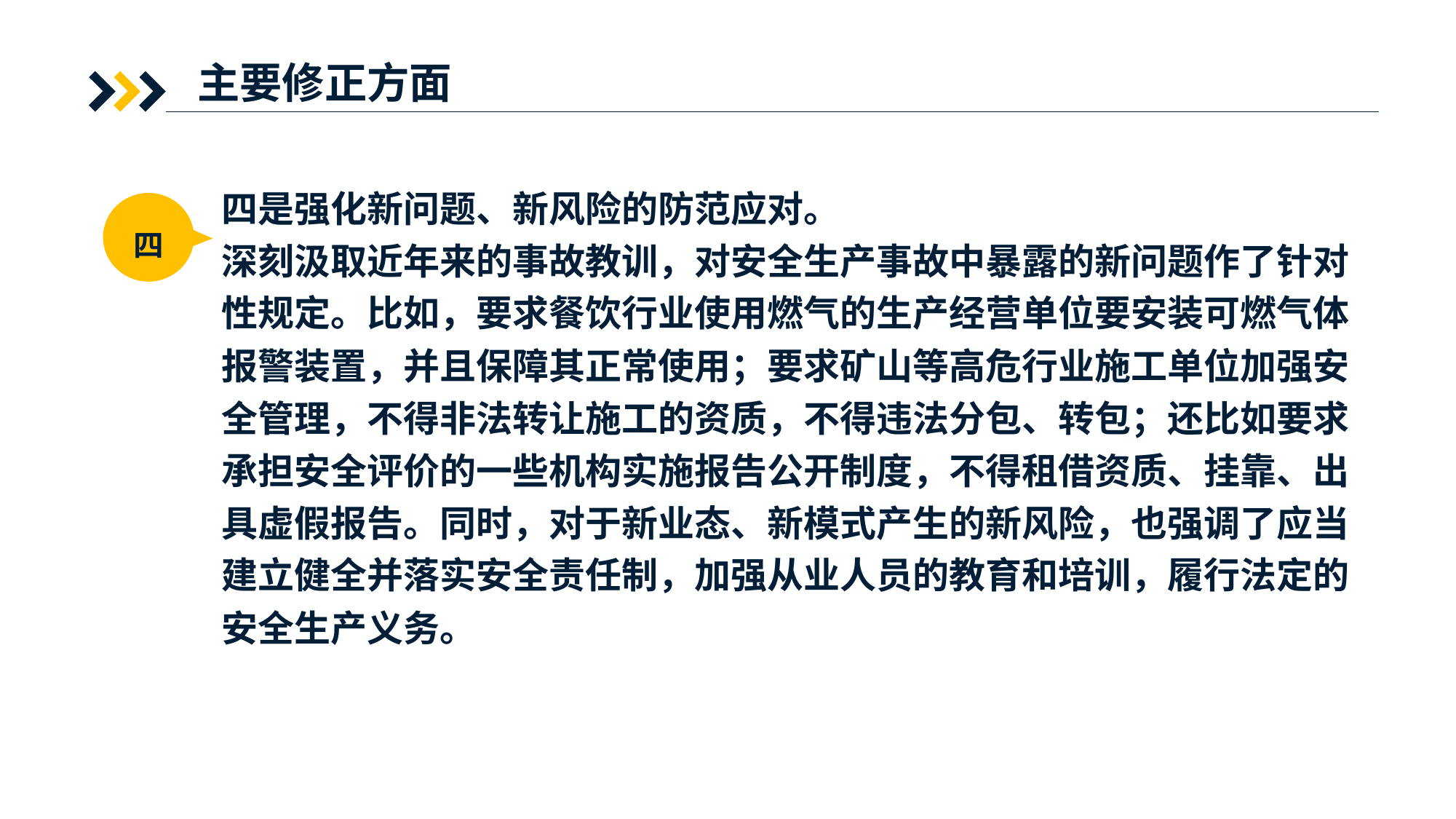

主要修正方面

四是强化新问题、新风险的防范应对。
深刻汲取近年来的事故教训，对安全生产事故中暴露的新问题作了针对性规定。比如，要求餐饮行业使用燃气的生产经营单位要安装可燃气体报警装置，并且保障其正常使用；要求矿山等高危行业施工单位加强安全管理，不得非法转让施工的资质，不得违法分包、转包；还比如要求承担安全评价的一些机构实施报告公开制度，不得租借资质、挂靠、出具虚假报告。同时，对于新业态、新模式产生的新风险，也强调了应当建立健全并落实安全责任制，加强从业人员的教育和培训，履行法定的安全生产义务。

四